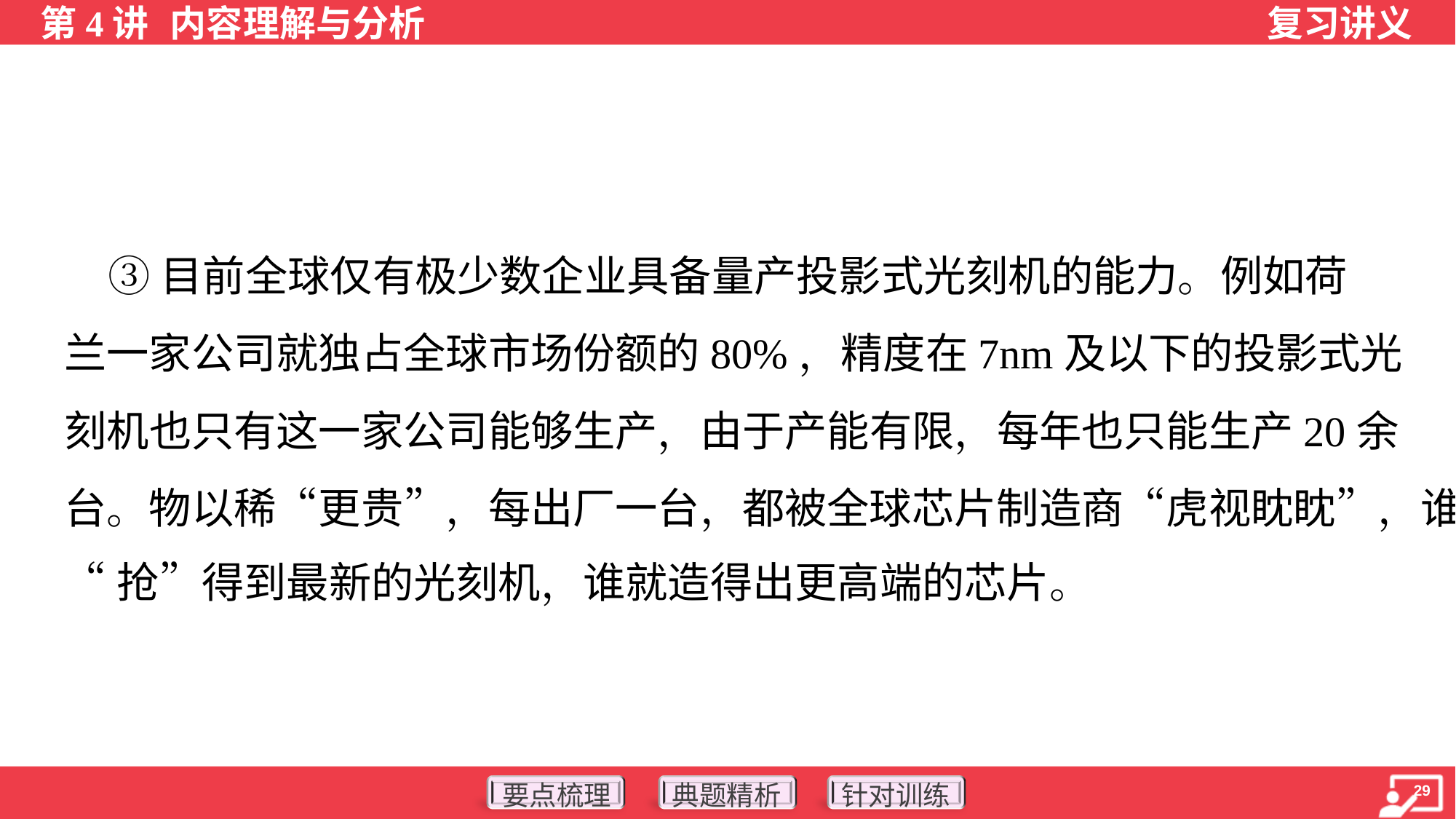

③目前全球仅有极少数企业具备量产投影式光刻机的能力。例如荷
兰一家公司就独占全球市场份额的80%，精度在7nm及以下的投影式光
刻机也只有这一家公司能够生产，由于产能有限，每年也只能生产20余
台。物以稀“更贵”，每出厂一台，都被全球芯片制造商“虎视眈眈”，谁
“抢”得到最新的光刻机，谁就造得出更高端的芯片。